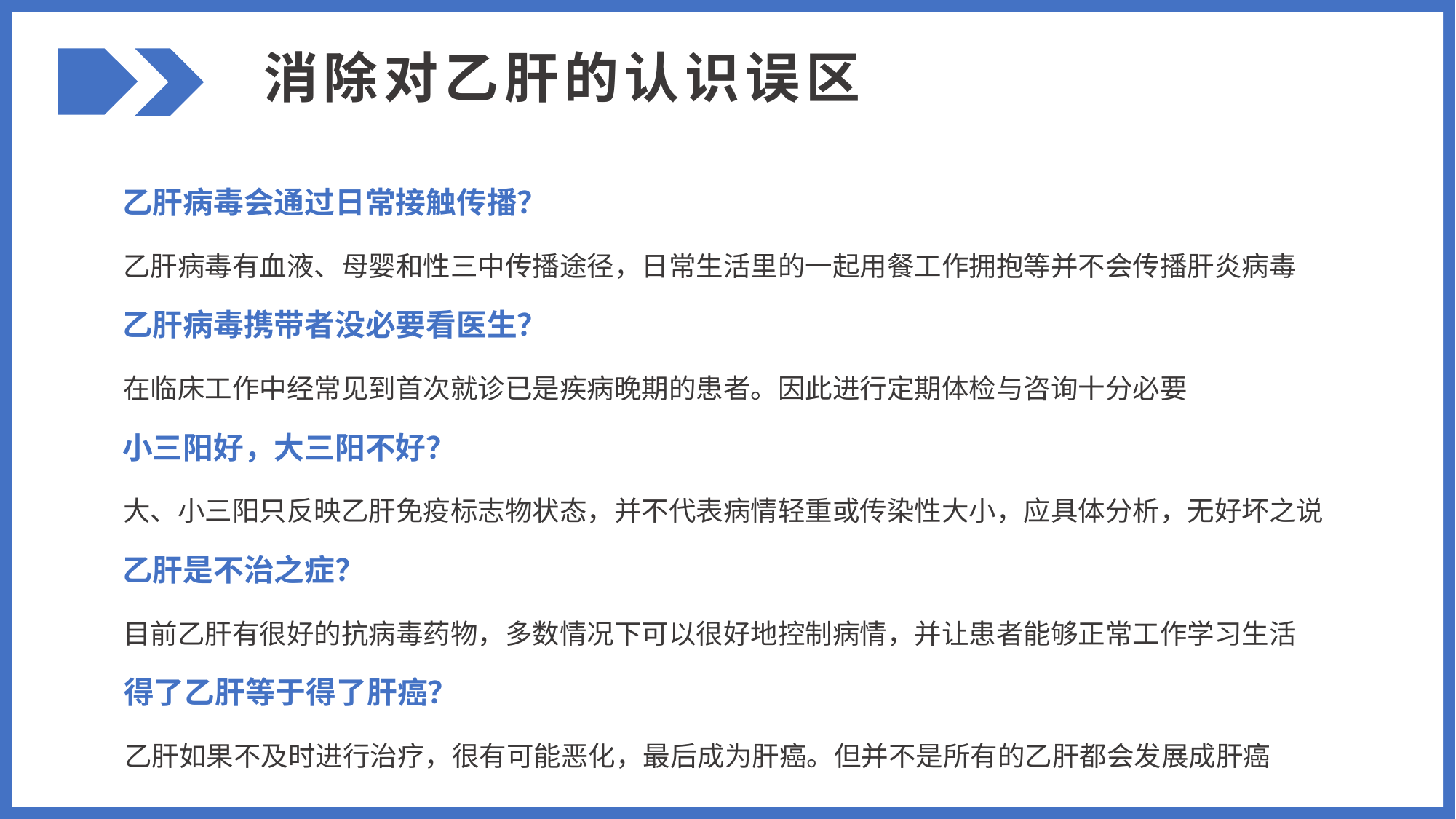

消除对乙肝的认识误区
乙肝病毒会通过日常接触传播？
乙肝病毒有血液、母婴和性三中传播途径，日常生活里的一起用餐工作拥抱等并不会传播肝炎病毒
乙肝病毒携带者没必要看医生？
在临床工作中经常见到首次就诊已是疾病晚期的患者。因此进行定期体检与咨询十分必要
小三阳好，大三阳不好？
大、小三阳只反映乙肝免疫标志物状态，并不代表病情轻重或传染性大小，应具体分析，无好坏之说
乙肝是不治之症？
目前乙肝有很好的抗病毒药物，多数情况下可以很好地控制病情，并让患者能够正常工作学习生活
得了乙肝等于得了肝癌？
乙肝如果不及时进行治疗，很有可能恶化，最后成为肝癌。但并不是所有的乙肝都会发展成肝癌